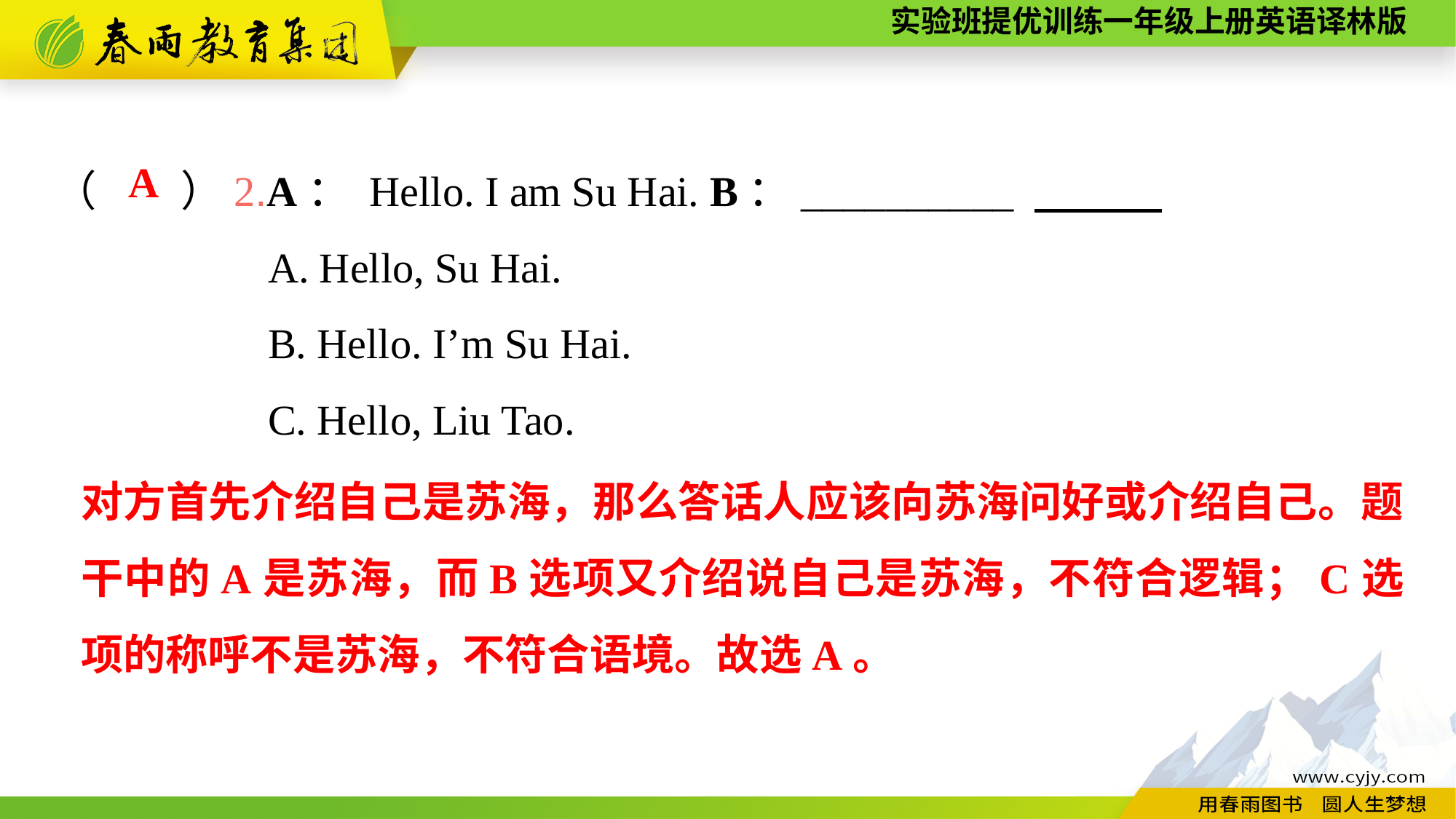

（　　）2.A： Hello. I am Su Hai. B：__________
A. Hello, Su Hai.
B. Hello. I’m Su Hai.
C. Hello, Liu Tao.
A
对方首先介绍自己是苏海，那么答话人应该向苏海问好或介绍自己。题干中的A是苏海，而B选项又介绍说自己是苏海，不符合逻辑；C选项的称呼不是苏海，不符合语境。故选A。